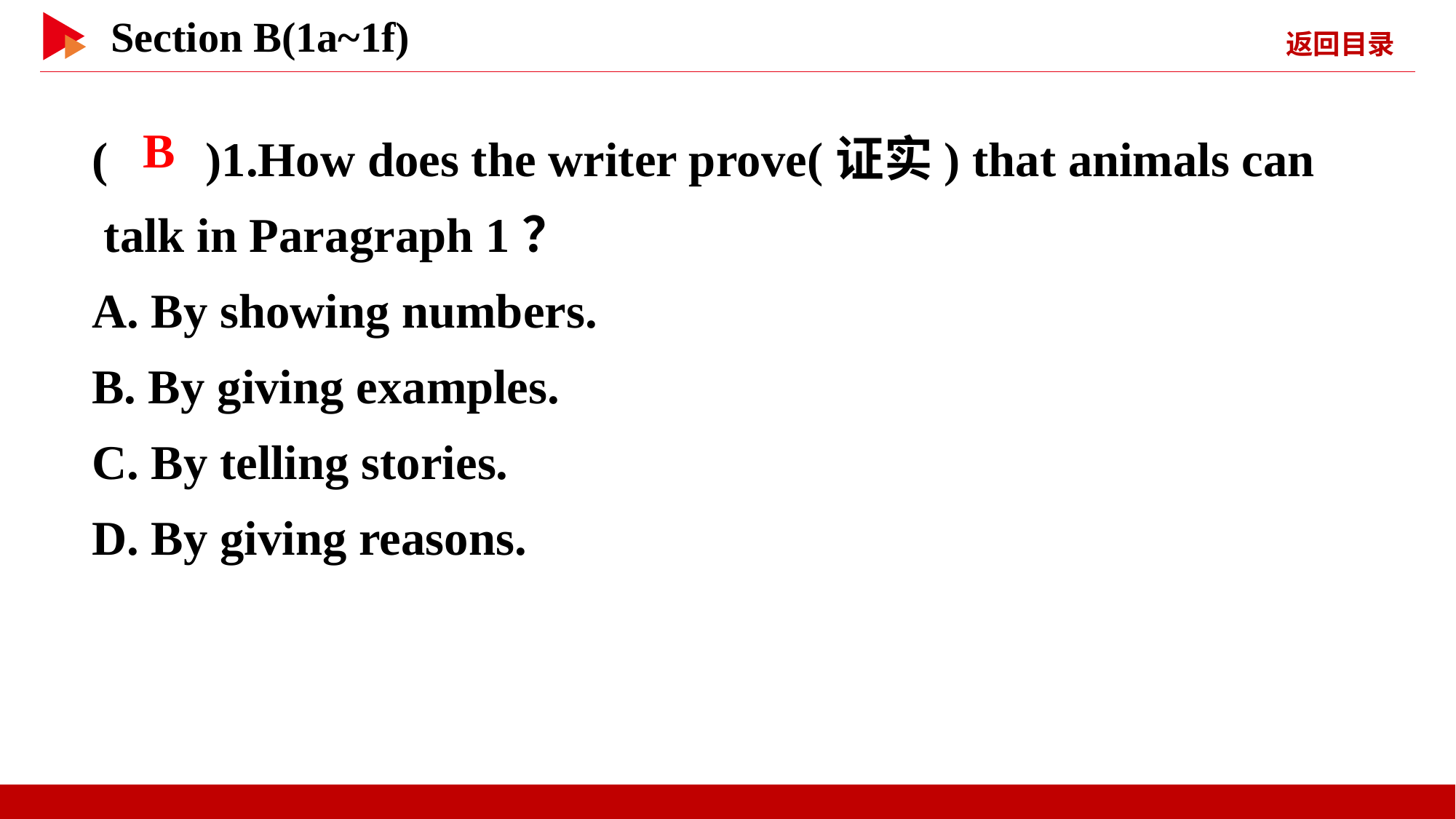

(        )1.How does the writer prove(证实) that animals can
 talk in Paragraph 1？
A. By showing numbers.
B. By giving examples.
C. By telling stories.
D. By giving reasons.
   B